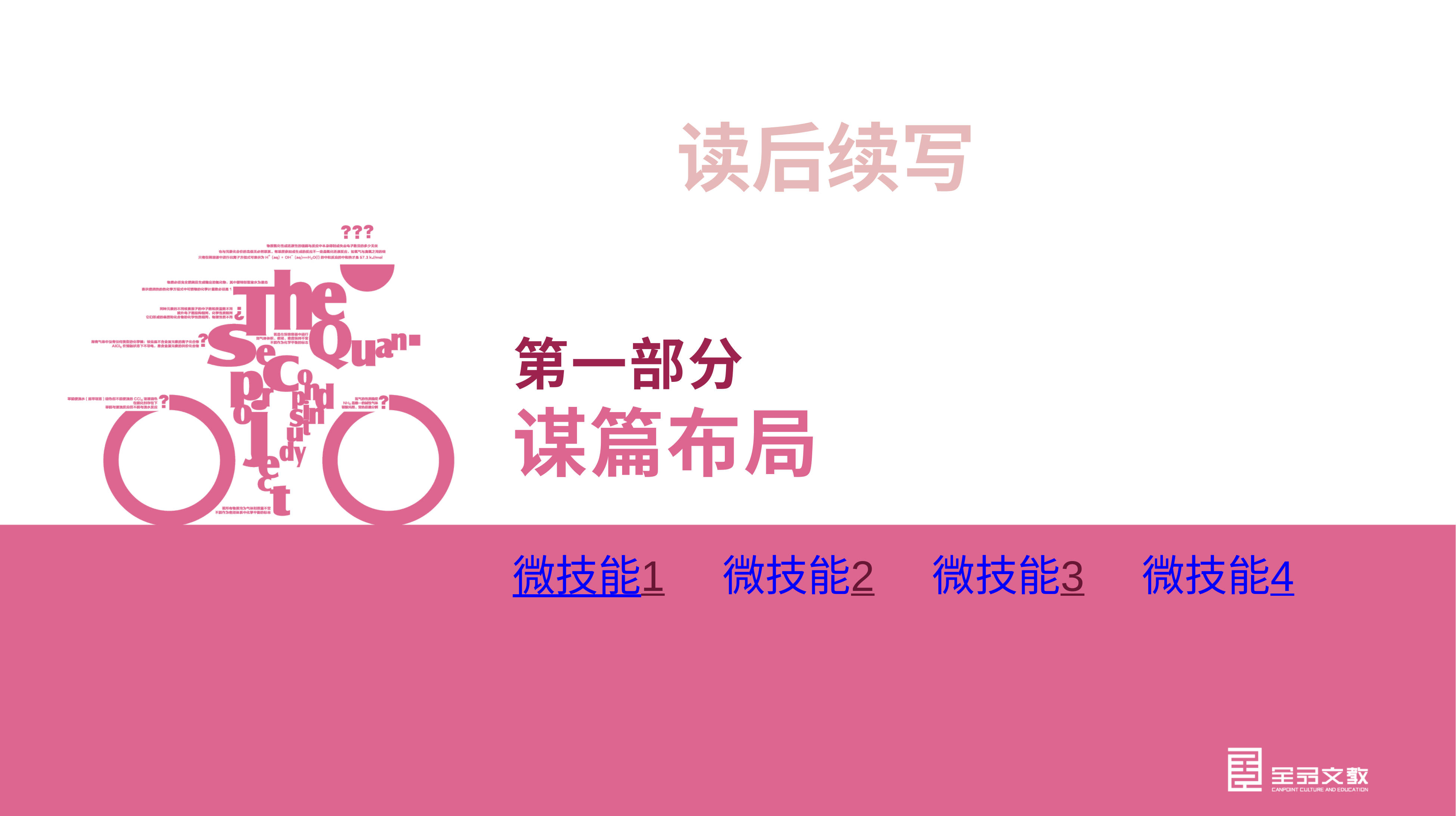

读后续写
第一部分
谋篇布局
微技能1    微技能2    微技能3    微技能4